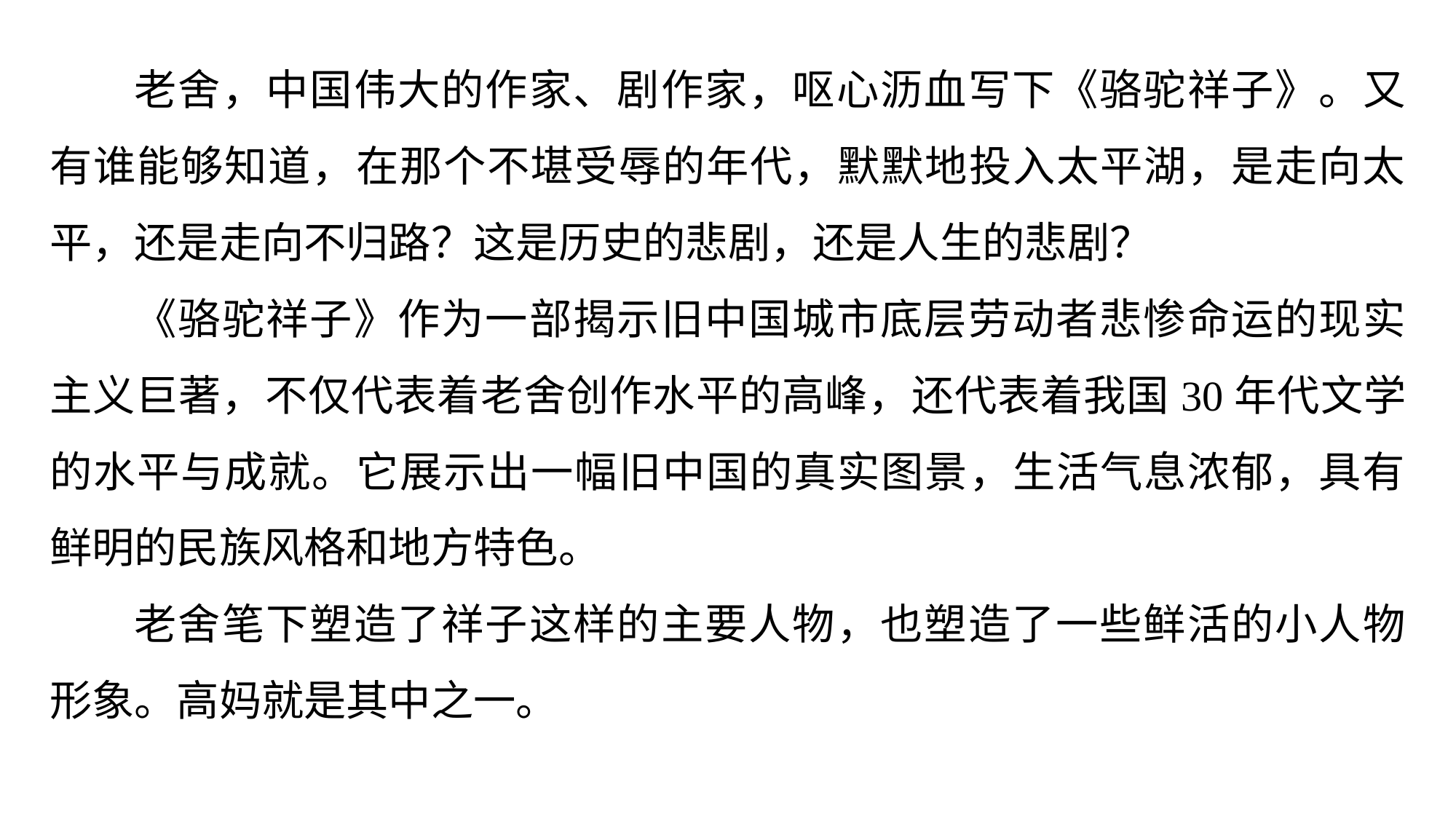

老舍，中国伟大的作家、剧作家，呕心沥血写下《骆驼祥子》。又有谁能够知道，在那个不堪受辱的年代，默默地投入太平湖，是走向太平，还是走向不归路？这是历史的悲剧，还是人生的悲剧？
《骆驼祥子》作为一部揭示旧中国城市底层劳动者悲惨命运的现实主义巨著，不仅代表着老舍创作水平的高峰，还代表着我国30年代文学的水平与成就。它展示出一幅旧中国的真实图景，生活气息浓郁，具有鲜明的民族风格和地方特色。
老舍笔下塑造了祥子这样的主要人物，也塑造了一些鲜活的小人物形象。高妈就是其中之一。